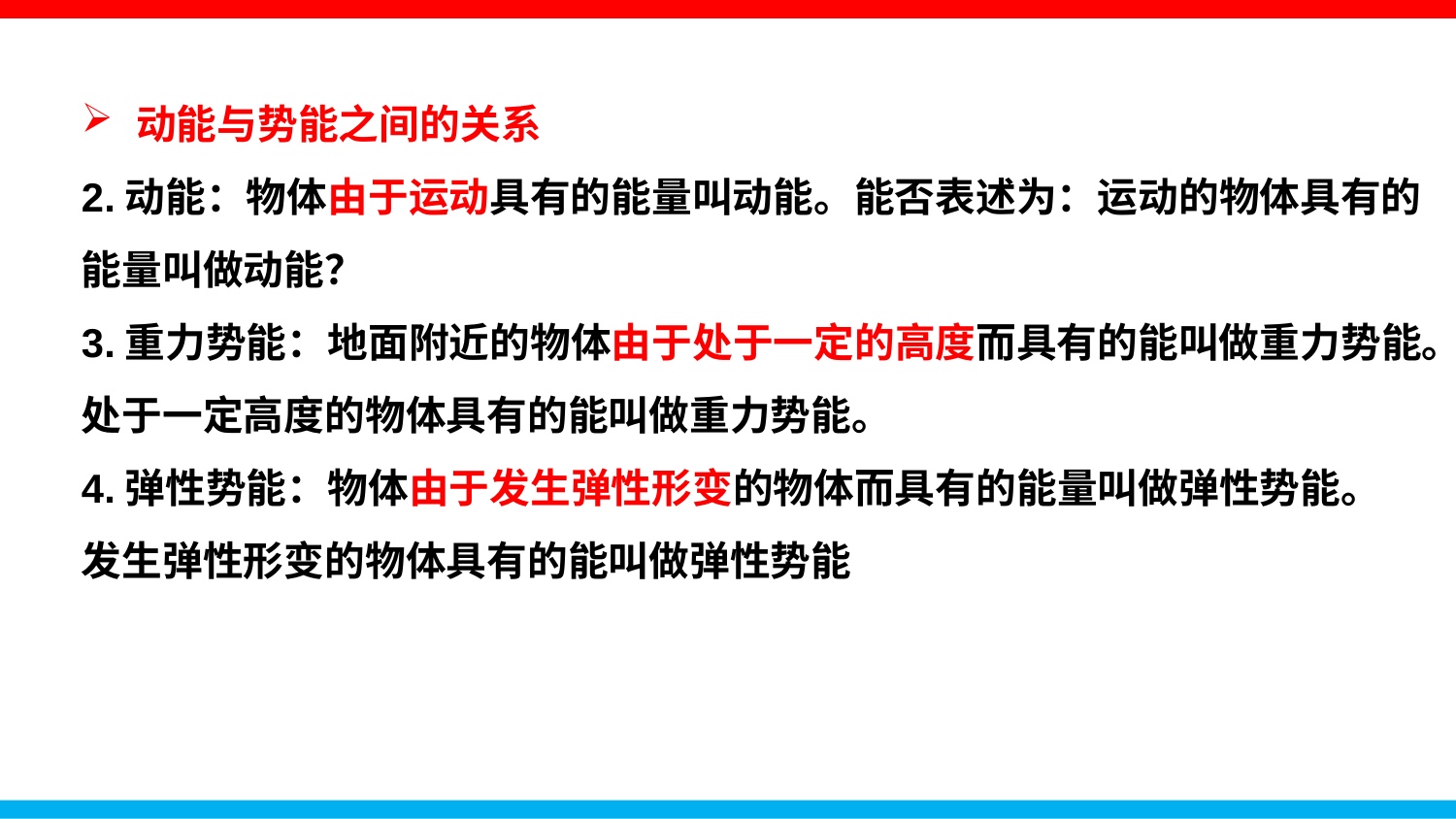

动能与势能之间的关系
2.动能：物体由于运动具有的能量叫动能。能否表述为：运动的物体具有的
能量叫做动能？
3.重力势能：地面附近的物体由于处于一定的高度而具有的能叫做重力势能。
处于一定高度的物体具有的能叫做重力势能。
4.弹性势能：物体由于发生弹性形变的物体而具有的能量叫做弹性势能。
发生弹性形变的物体具有的能叫做弹性势能